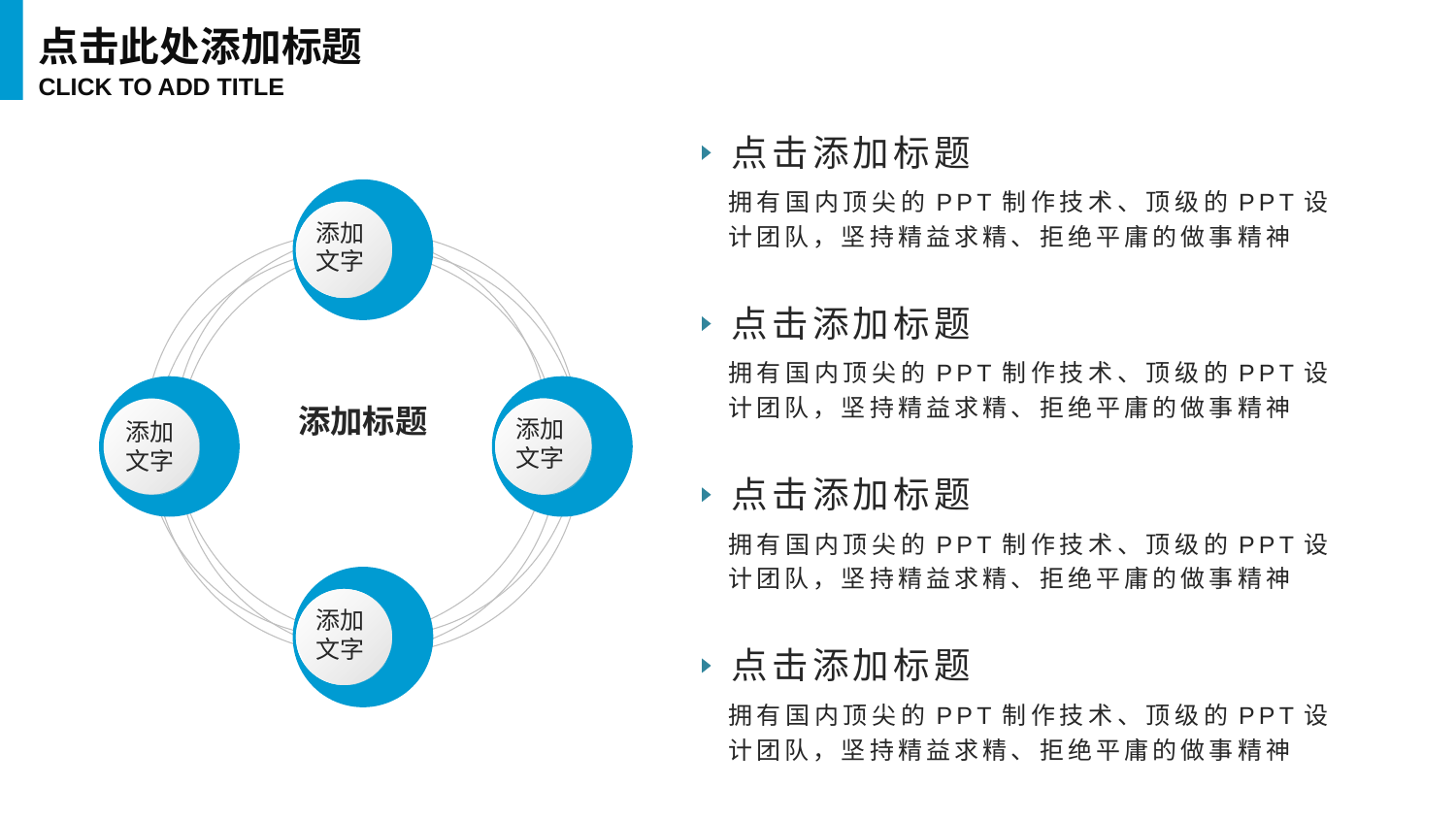

点击此处添加标题
CLICK TO ADD TITLE
点击添加标题
拥有国内顶尖的PPT制作技术、顶级的PPT设计团队，坚持精益求精、拒绝平庸的做事精神

添加
文字

点击添加标题
拥有国内顶尖的PPT制作技术、顶级的PPT设计团队，坚持精益求精、拒绝平庸的做事精神

添加
文字

添加
文字
添加标题
点击添加标题
拥有国内顶尖的PPT制作技术、顶级的PPT设计团队，坚持精益求精、拒绝平庸的做事精神

添加
文字
点击添加标题
拥有国内顶尖的PPT制作技术、顶级的PPT设计团队，坚持精益求精、拒绝平庸的做事精神